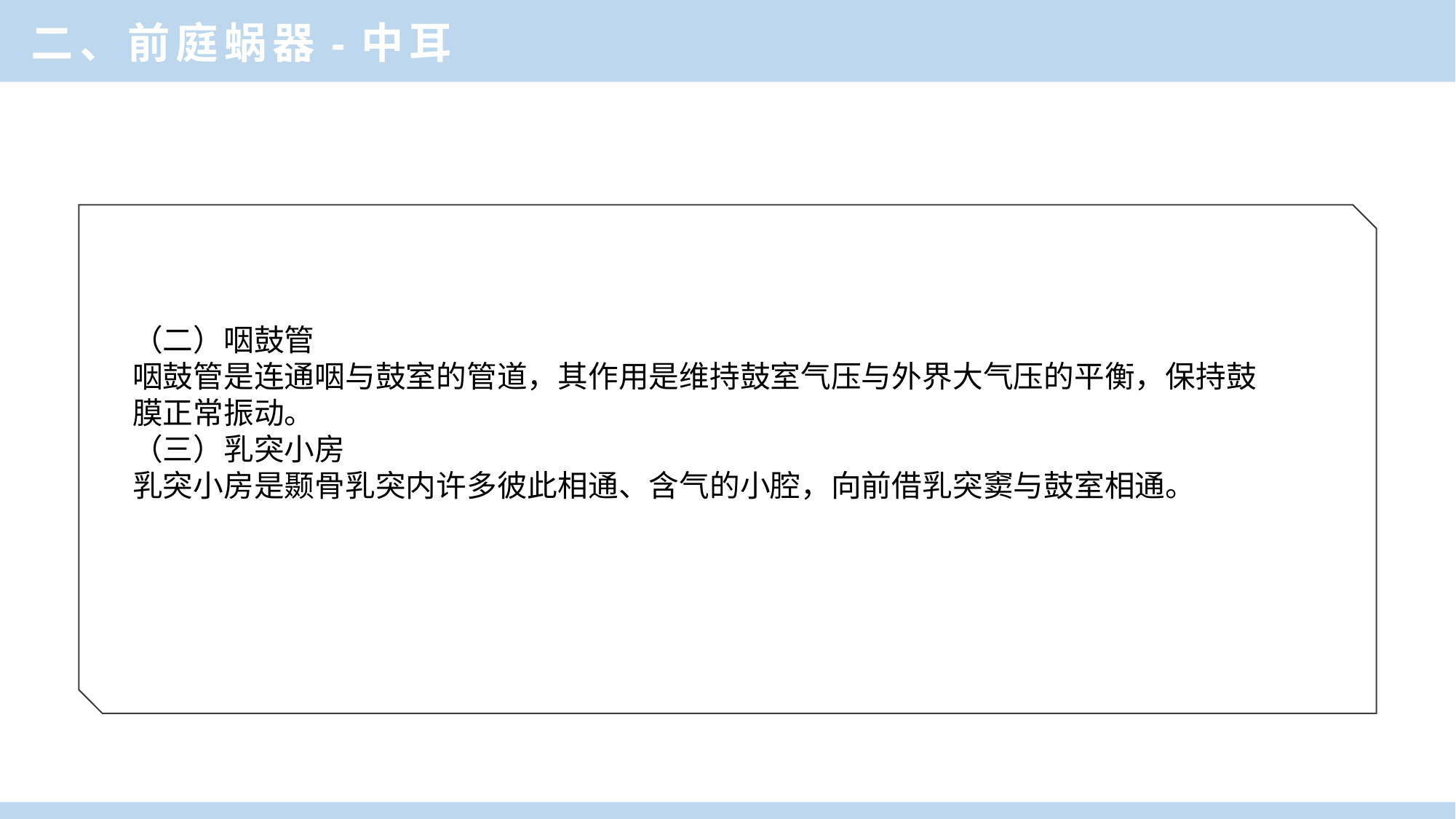

二、前庭蜗器-中耳

（二）咽鼓管
咽鼓管是连通咽与鼓室的管道，其作用是维持鼓室气压与外界大气压的平衡，保持鼓膜正常振动。
（三）乳突小房
乳突小房是颞骨乳突内许多彼此相通、含气的小腔，向前借乳突窦与鼓室相通。